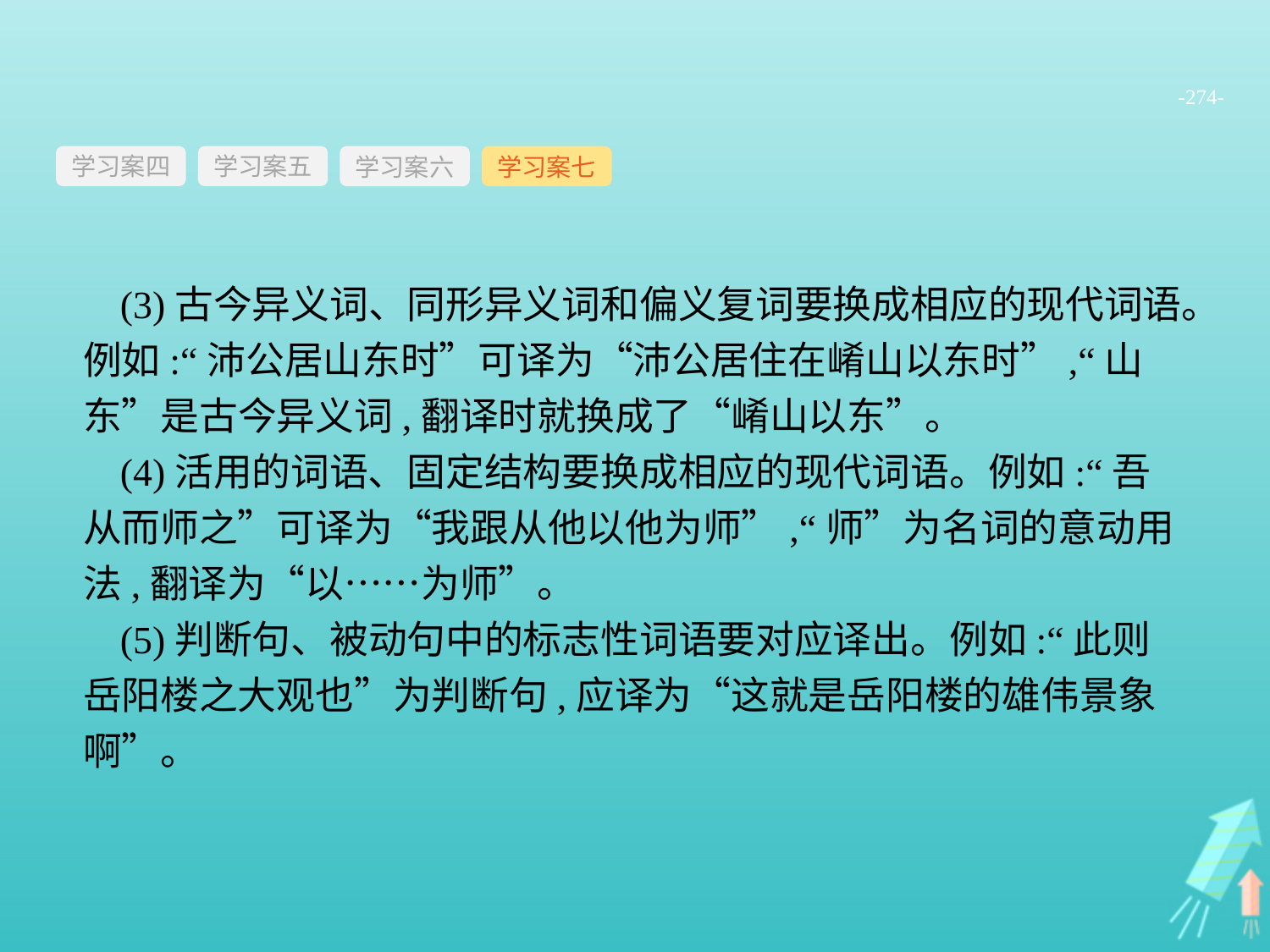

-274-
学习案四
学习案六
学习案七
学习案五
(3)古今异义词、同形异义词和偏义复词要换成相应的现代词语。例如:“沛公居山东时”可译为“沛公居住在崤山以东时”,“山东”是古今异义词,翻译时就换成了“崤山以东”。
(4)活用的词语、固定结构要换成相应的现代词语。例如:“吾从而师之”可译为“我跟从他以他为师”,“师”为名词的意动用法,翻译为“以……为师”。
(5)判断句、被动句中的标志性词语要对应译出。例如:“此则岳阳楼之大观也”为判断句,应译为“这就是岳阳楼的雄伟景象啊”。